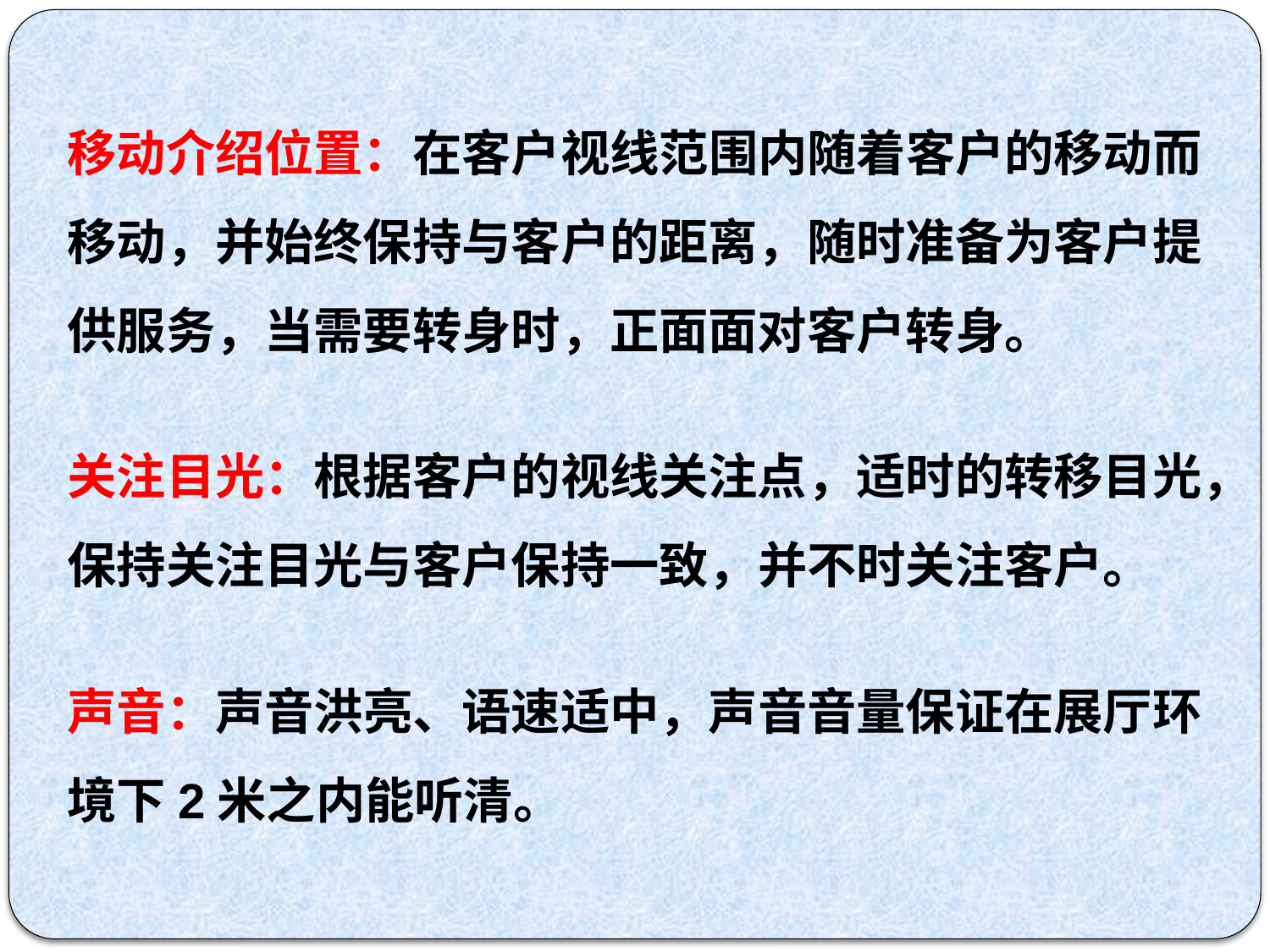

移动介绍位置：在客户视线范围内随着客户的移动而移动，并始终保持与客户的距离，随时准备为客户提供服务，当需要转身时，正面面对客户转身。

关注目光：根据客户的视线关注点，适时的转移目光，保持关注目光与客户保持一致，并不时关注客户。

声音：声音洪亮、语速适中，声音音量保证在展厅环境下2米之内能听清。